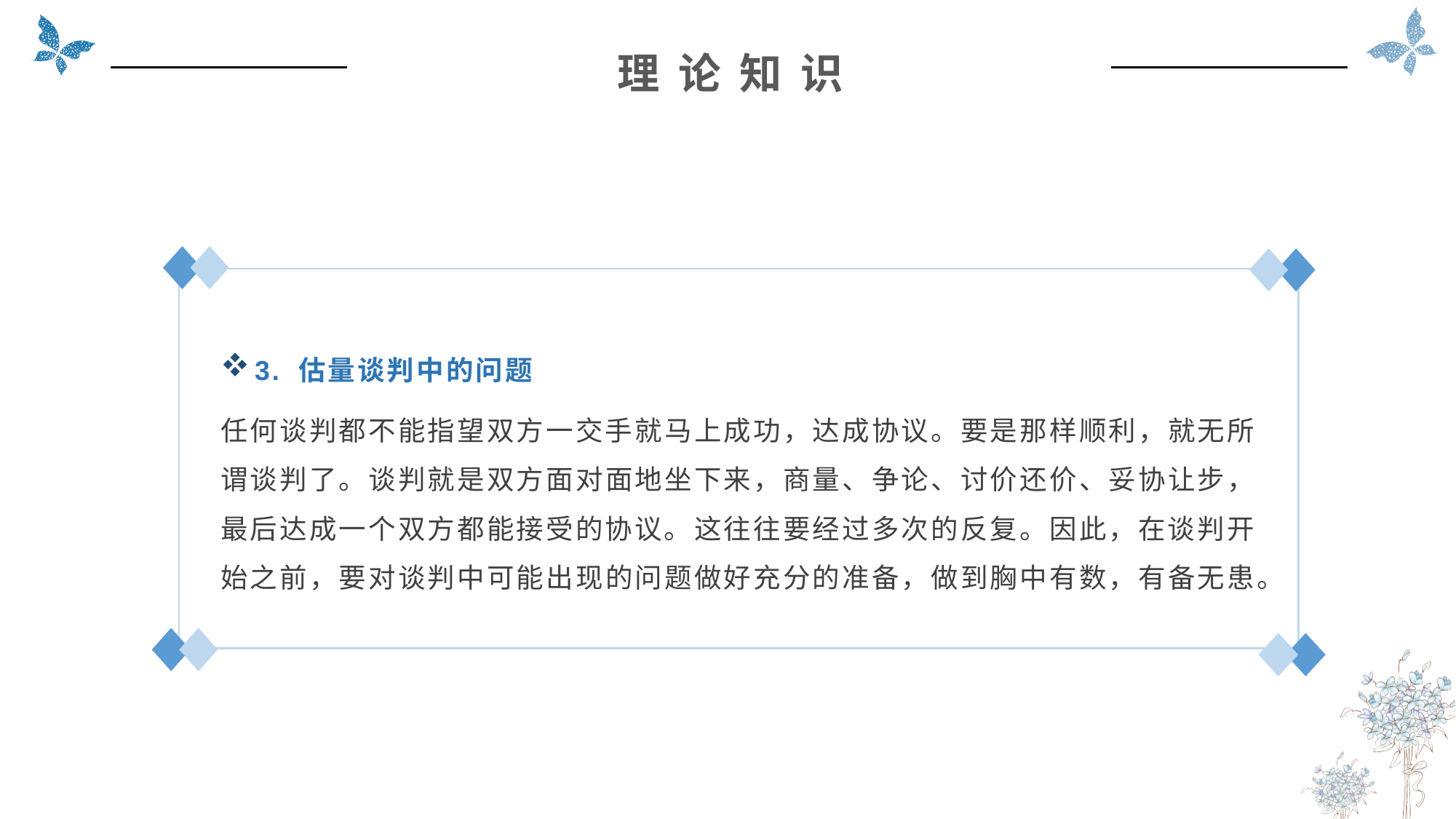

理 论 知 识

3. 估量谈判中的问题
任何谈判都不能指望双方一交手就马上成功，达成协议。要是那样顺利，就无所谓谈判了。谈判就是双方面对面地坐下来，商量、争论、讨价还价、妥协让步，最后达成一个双方都能接受的协议。这往往要经过多次的反复。因此，在谈判开始之前，要对谈判中可能出现的问题做好充分的准备，做到胸中有数，有备无患。